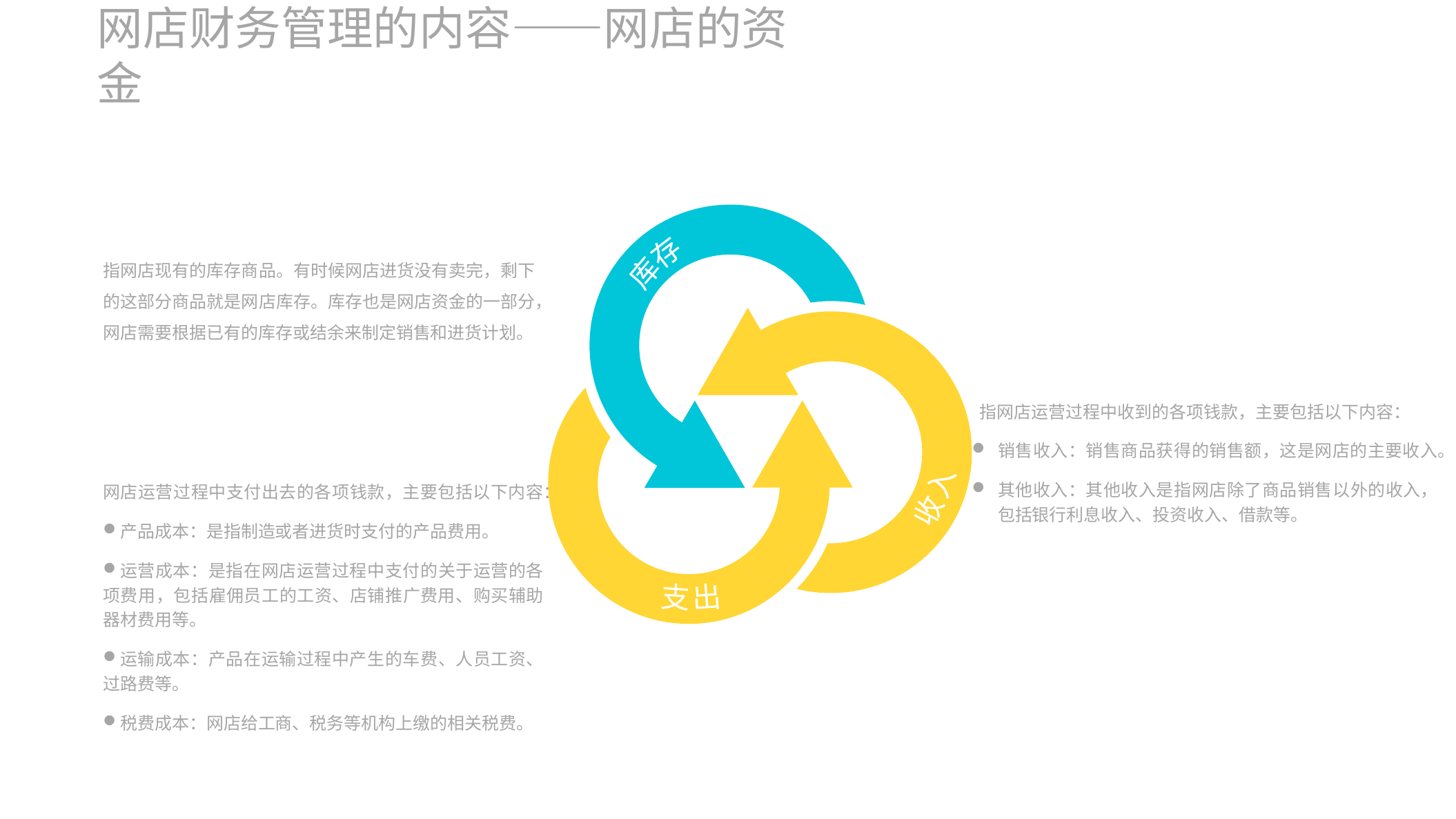

网店财务管理的内容——网店的资金

库存

收入
支出
指网店现有的库存商品。有时候网店进货没有卖完，剩下的这部分商品就是网店库存。库存也是网店资金的一部分，网店需要根据已有的库存或结余来制定销售和进货计划。
 指网店运营过程中收到的各项钱款，主要包括以下内容：
销售收入：销售商品获得的销售额，这是网店的主要收入。
其他收入：其他收入是指网店除了商品销售以外的收入，包括银行利息收入、投资收入、借款等。
网店运营过程中支付出去的各项钱款，主要包括以下内容：
产品成本：是指制造或者进货时支付的产品费用。
运营成本：是指在网店运营过程中支付的关于运营的各项费用，包括雇佣员工的工资、店铺推广费用、购买辅助器材费用等。
运输成本：产品在运输过程中产生的车费、人员工资、过路费等。
税费成本：网店给工商、税务等机构上缴的相关税费。